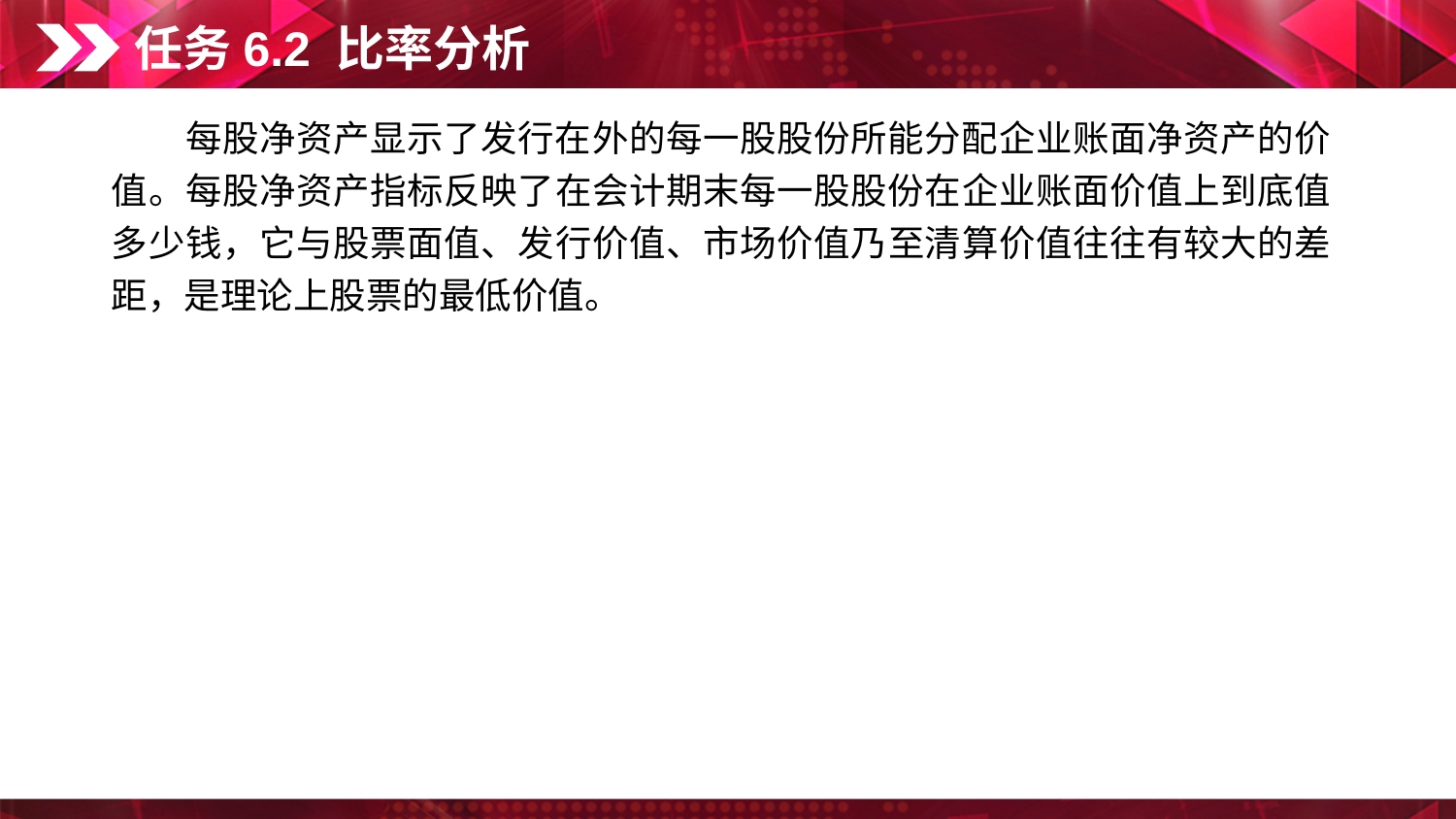

任务6.2 比率分析

　　每股净资产显示了发行在外的每一股股份所能分配企业账面净资产的价值。每股净资产指标反映了在会计期末每一股股份在企业账面价值上到底值多少钱，它与股票面值、发行价值、市场价值乃至清算价值往往有较大的差距，是理论上股票的最低价值。